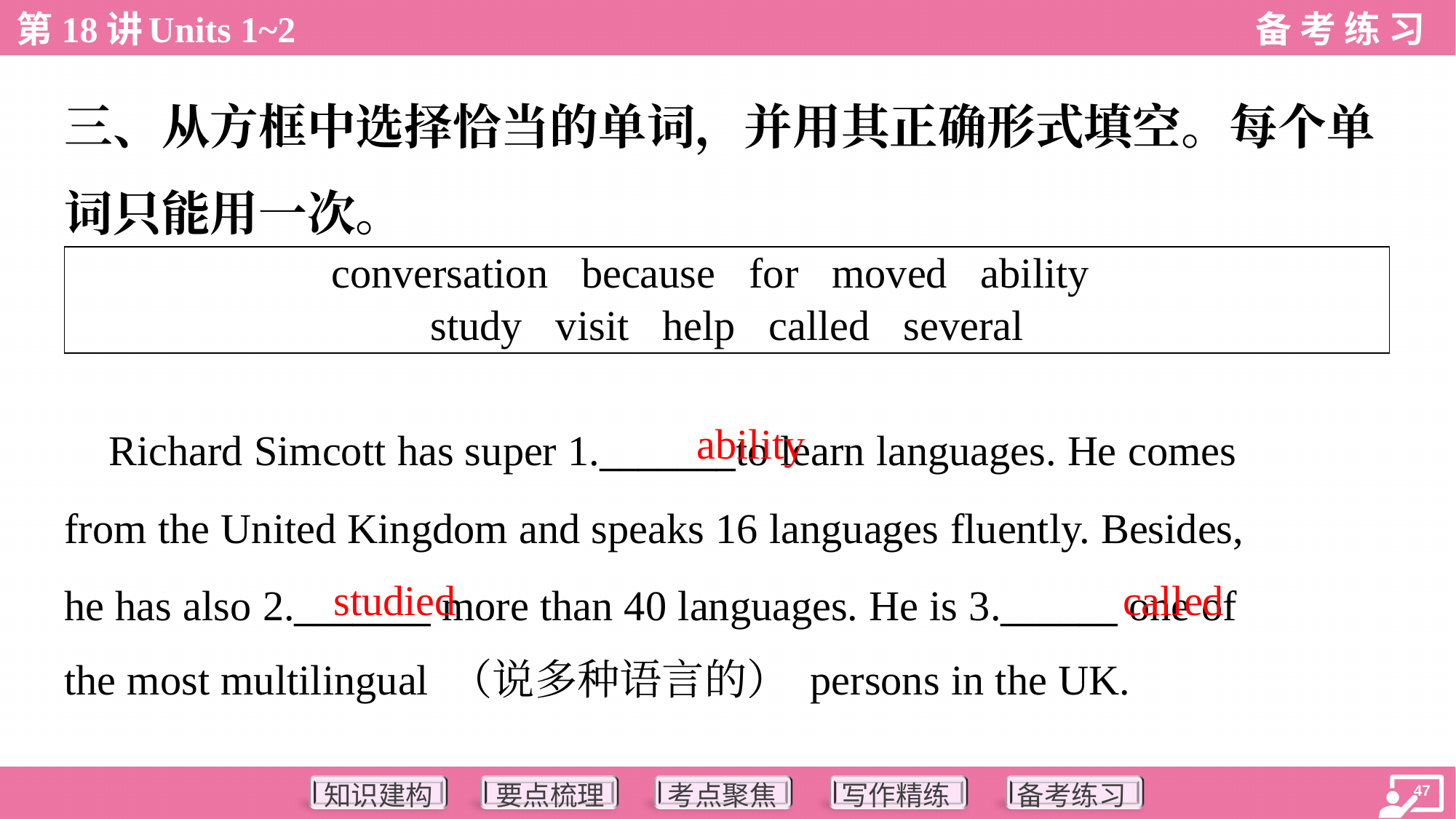

三、从方框中选择恰当的单词，并用其正确形式填空。每个单
词只能用一次。
| conversation because for moved ability study visit help called several |
| --- |
ability
    Richard Simcott has super 1._______to learn languages. He comes
from the United Kingdom and speaks 16 languages fluently. Besides,
he has also 2._______ more than 40 languages. He is 3.______ one of
the most multilingual （说多种语言的） persons in the UK.
studied
called